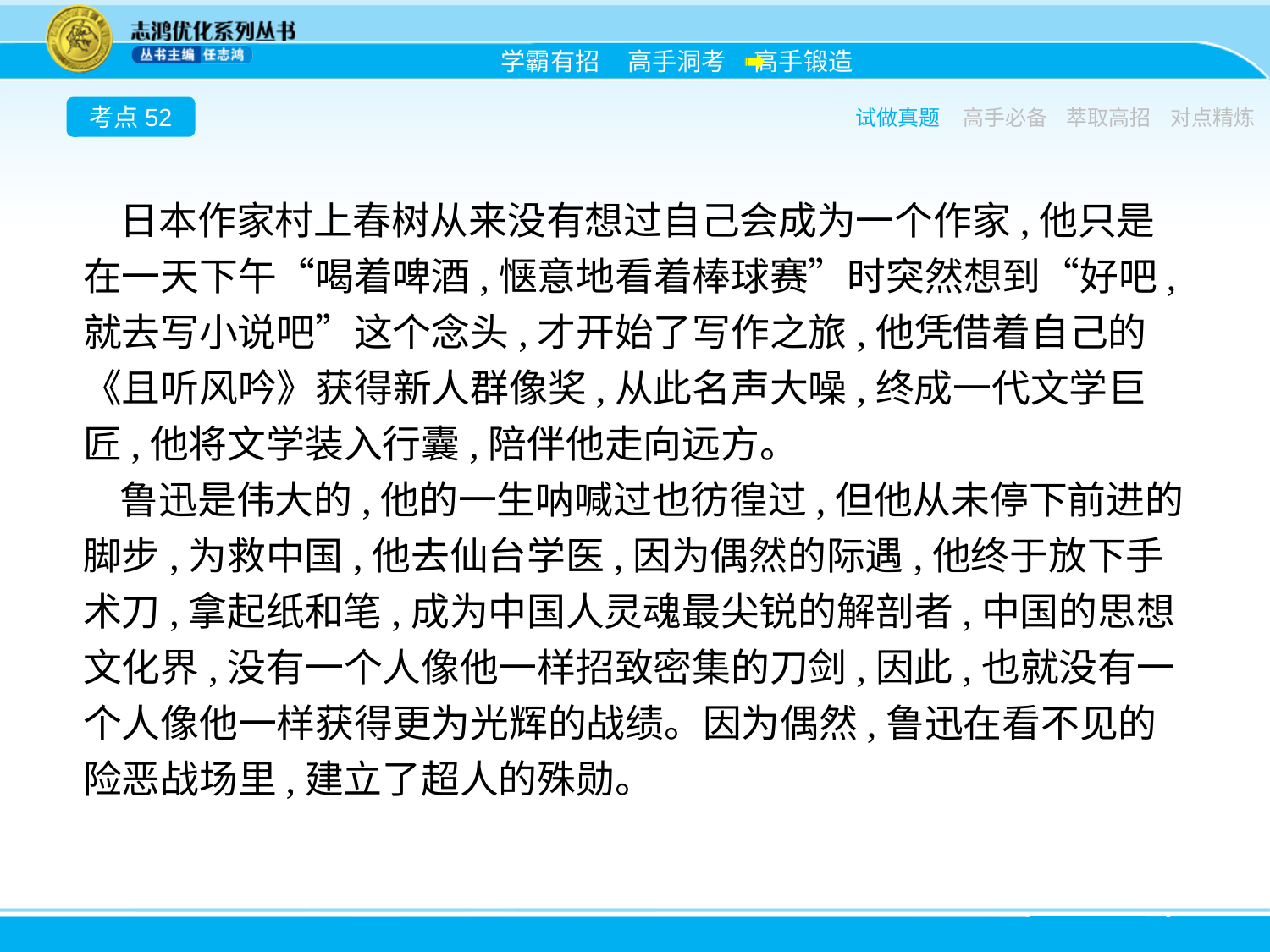

考点52
试做真题
高手必备
萃取高招
对点精炼
日本作家村上春树从来没有想过自己会成为一个作家,他只是在一天下午“喝着啤酒,惬意地看着棒球赛”时突然想到“好吧,就去写小说吧”这个念头,才开始了写作之旅,他凭借着自己的《且听风吟》获得新人群像奖,从此名声大噪,终成一代文学巨匠,他将文学装入行囊,陪伴他走向远方。
鲁迅是伟大的,他的一生呐喊过也彷徨过,但他从未停下前进的脚步,为救中国,他去仙台学医,因为偶然的际遇,他终于放下手术刀,拿起纸和笔,成为中国人灵魂最尖锐的解剖者,中国的思想文化界,没有一个人像他一样招致密集的刀剑,因此,也就没有一个人像他一样获得更为光辉的战绩。因为偶然,鲁迅在看不见的险恶战场里,建立了超人的殊勋。